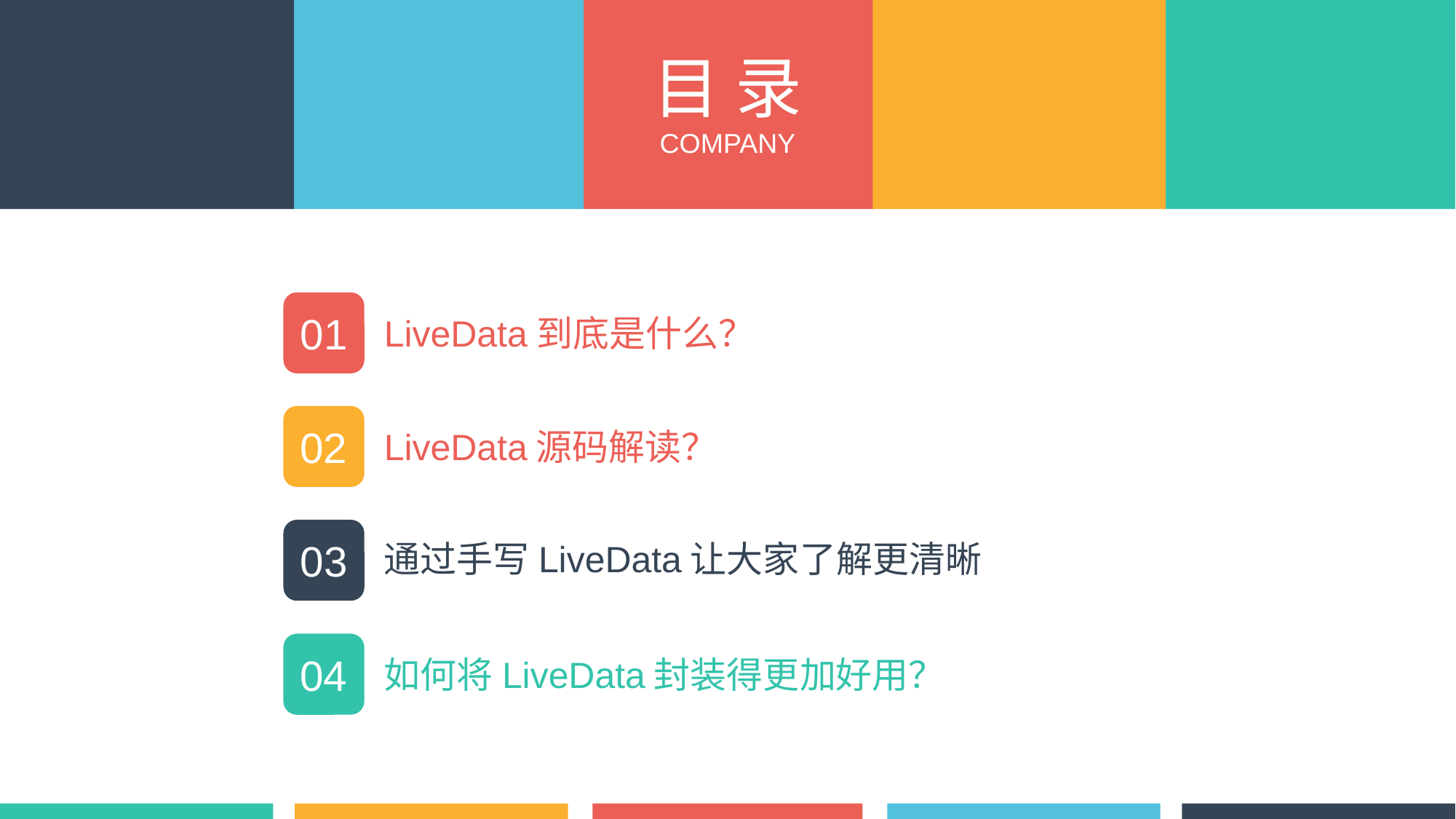

目 录
COMPANY
01
LiveData到底是什么？
02
LiveData源码解读？
03
通过手写LiveData让大家了解更清晰
04
如何将LiveData封装得更加好用？